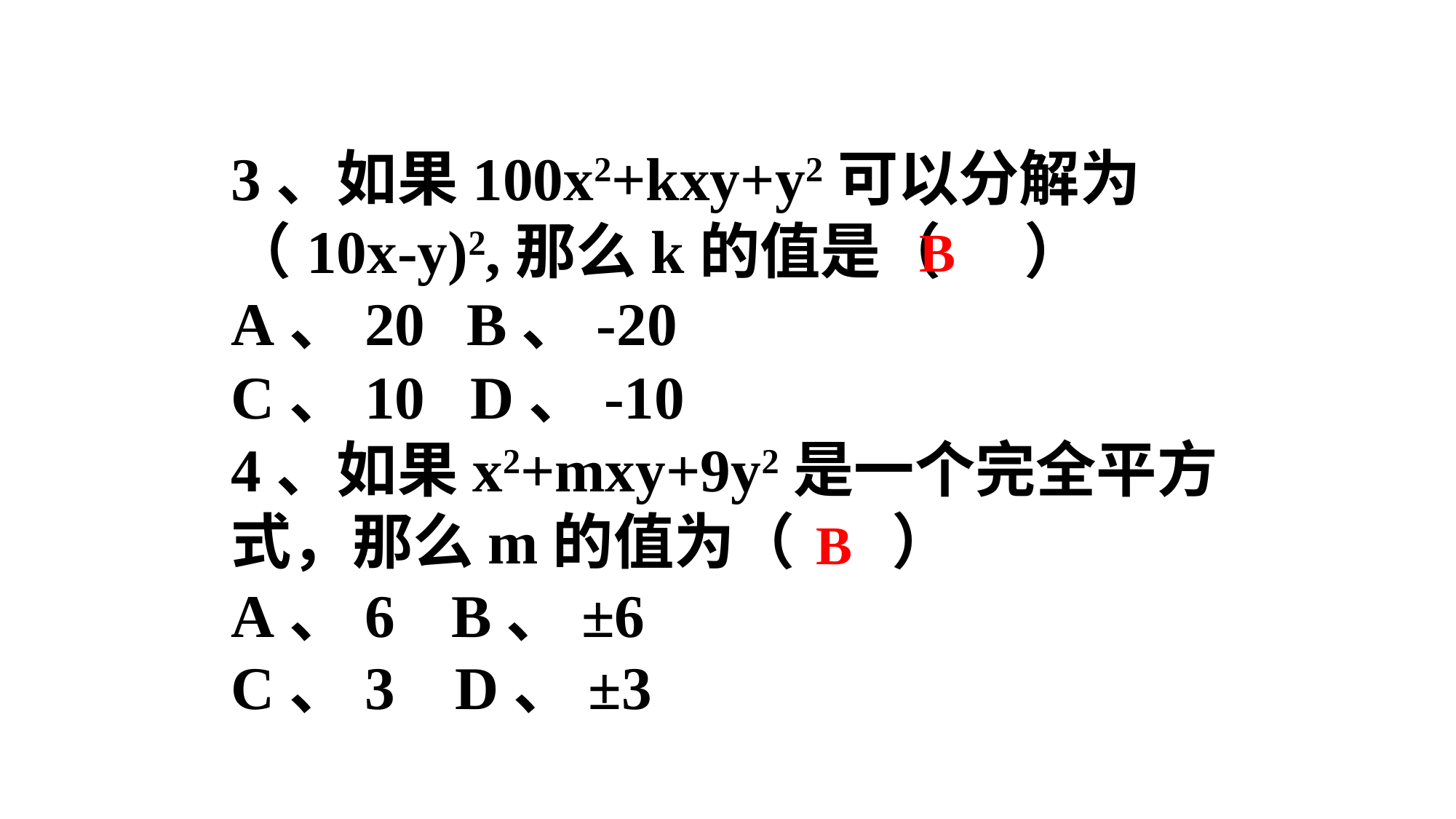

3、如果100x2+kxy+y2可以分解为（10x-y)2,那么k的值是（      ）
A、20    B、-20
C、10   D、-10
4、如果x2+mxy+9y2是一个完全平方式，那么m的值为（       ）
A、6     B、±6
C、3    D、±3
B
B